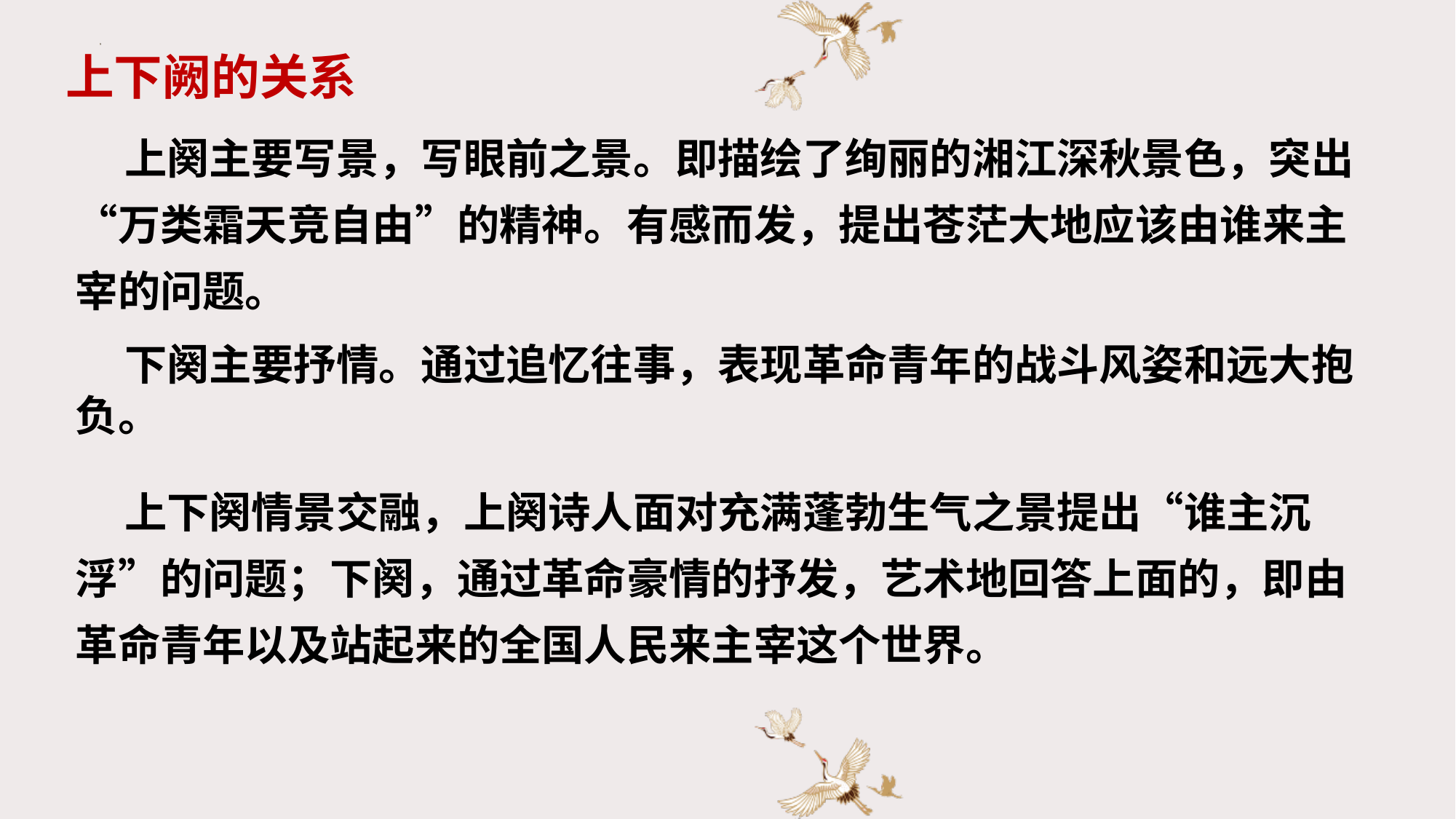

上下阙的关系
    上阕主要写景，写眼前之景。即描绘了绚丽的湘江深秋景色，突出“万类霜天竞自由”的精神。有感而发，提出苍茫大地应该由谁来主宰的问题。
    下阕主要抒情。通过追忆往事，表现革命青年的战斗风姿和远大抱负。
    上下阕情景交融，上阕诗人面对充满蓬勃生气之景提出“谁主沉浮”的问题；下阕，通过革命豪情的抒发，艺术地回答上面的，即由革命青年以及站起来的全国人民来主宰这个世界。